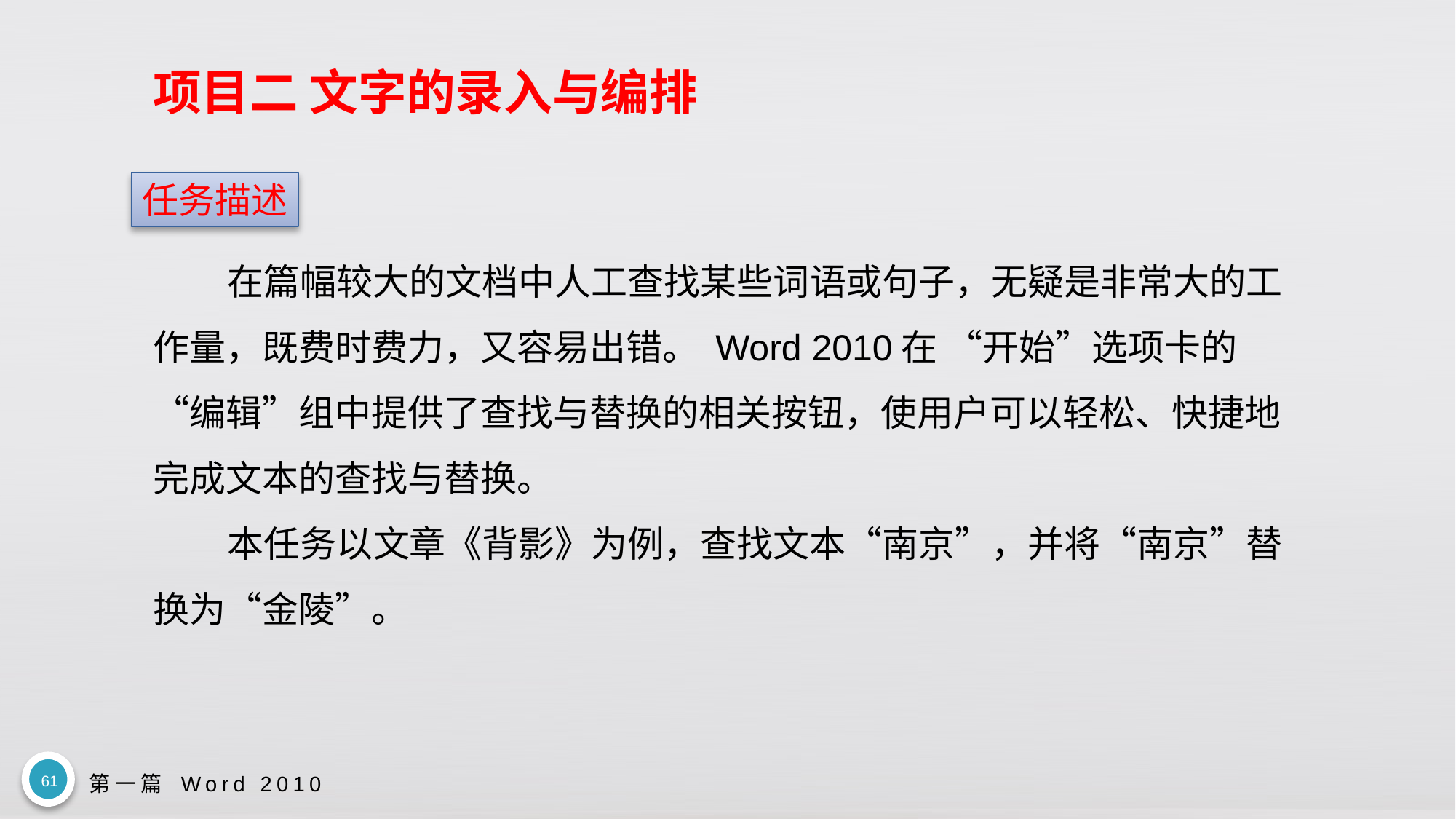

# 项目二 文字的录入与编排
任务描述
在篇幅较大的文档中人工查找某些词语或句子，无疑是非常大的工作量，既费时费力，又容易出错。 Word 2010在 “开始”选项卡的 “编辑”组中提供了查找与替换的相关按钮，使用户可以轻松、快捷地完成文本的查找与替换。
本任务以文章《背影》为例，查找文本“南京”，并将“南京”替换为“金陵”。
61